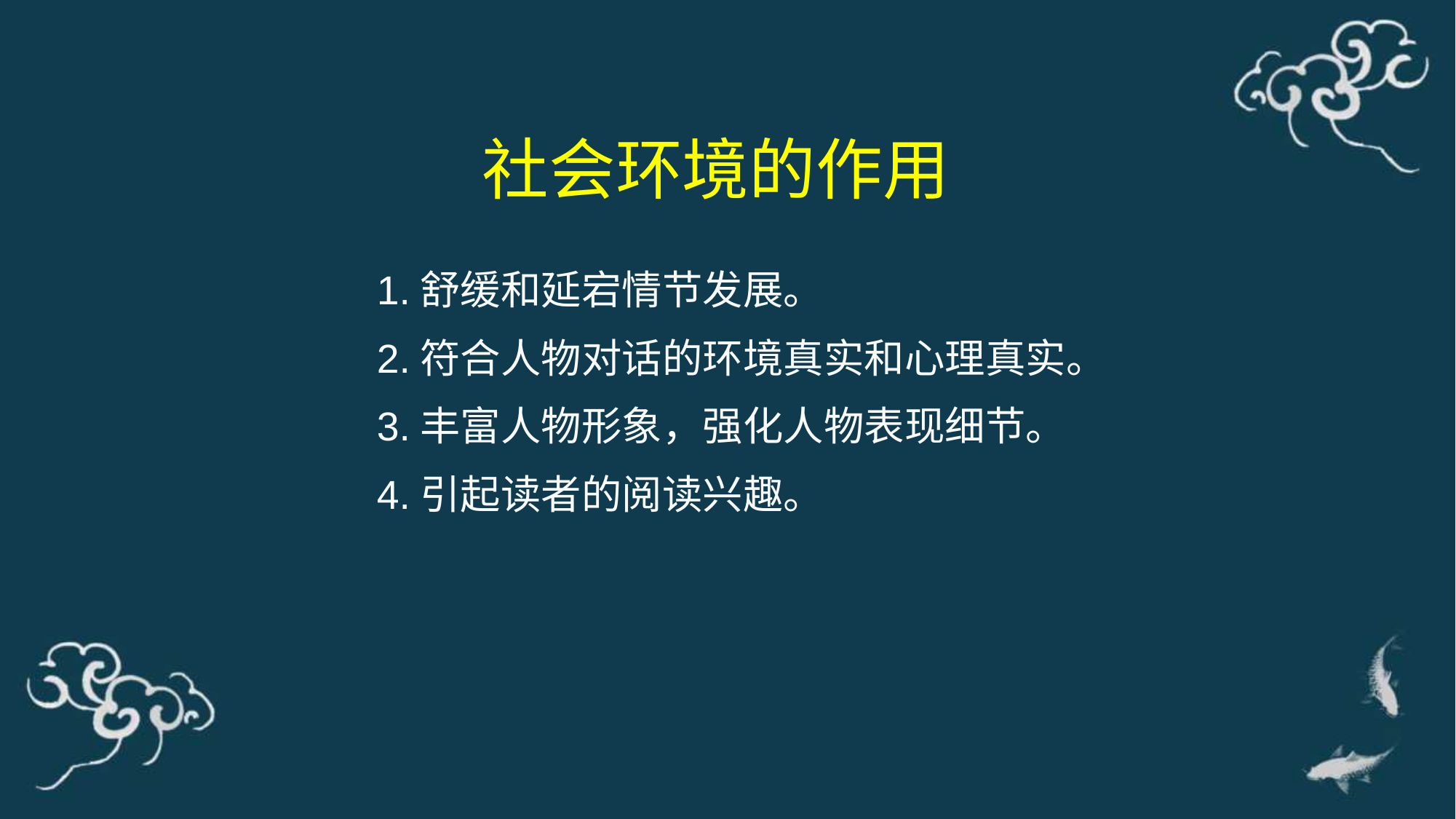

社会环境的作用
1.舒缓和延宕情节发展。
2.符合人物对话的环境真实和心理真实。
3.丰富人物形象，强化人物表现细节。
4.引起读者的阅读兴趣。